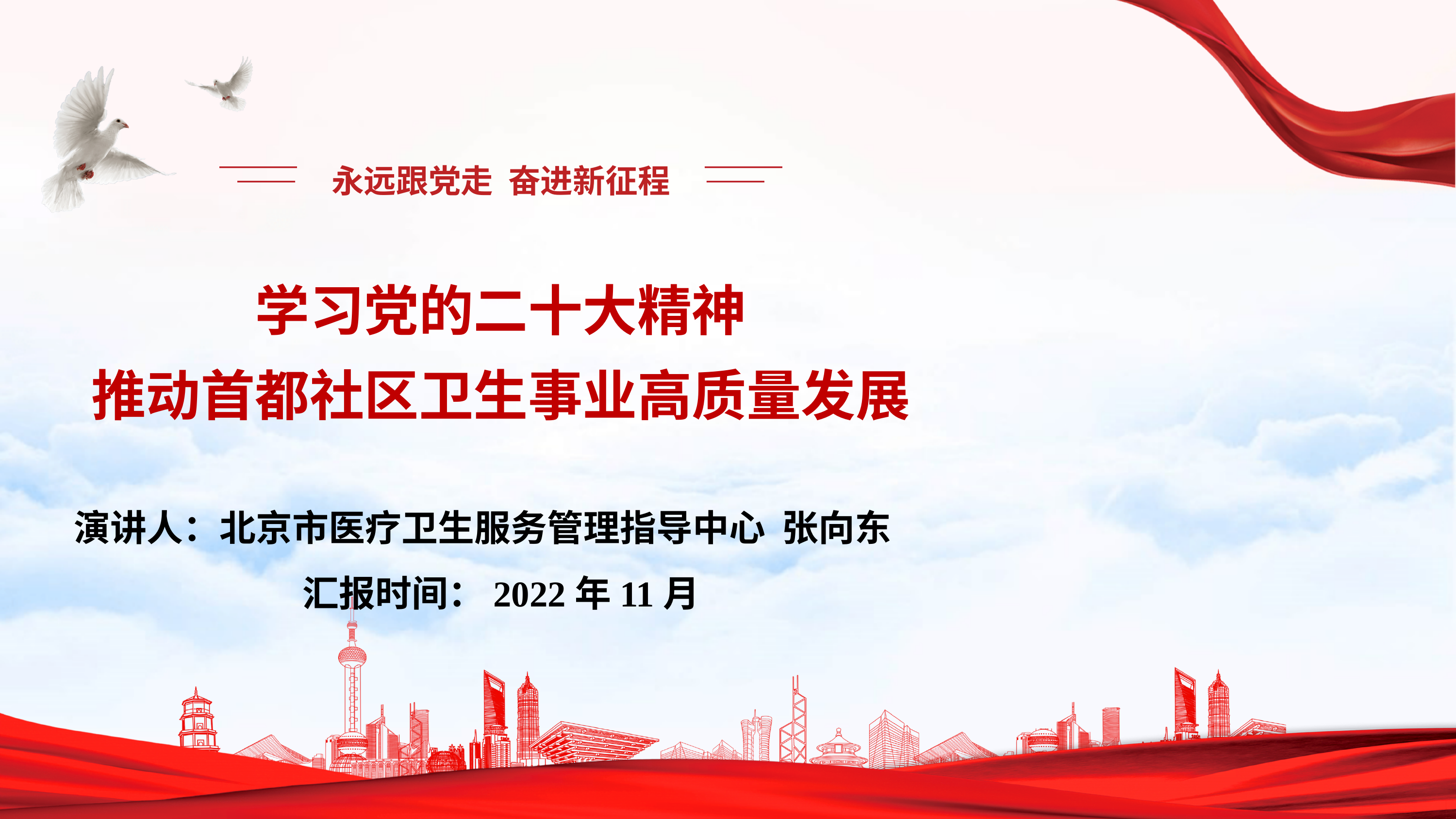

永远跟党走  奋进新征程

# 学习党的二十大精神 推动首都社区卫生事业高质量发展
演讲人：北京市医疗卫生服务管理指导中心  张向东
汇报时间：2022年11月